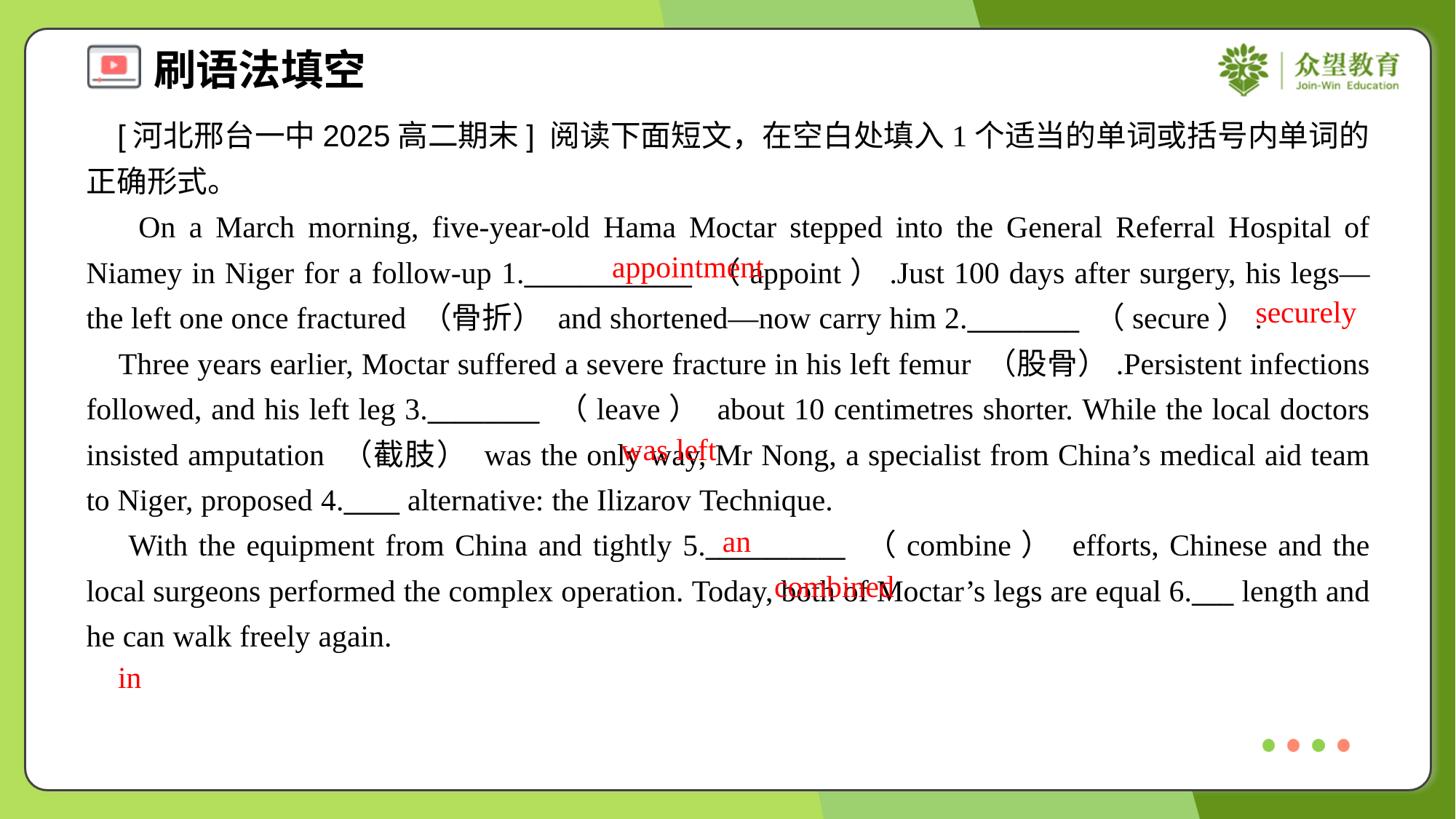

[河北邢台一中2025高二期末] 阅读下面短文，在空白处填入1个适当的单词或括号内单词的正确形式。
    On a March morning, five-year-old Hama Moctar stepped into the General Referral Hospital of Niamey in Niger for a follow-up 1.____________ （appoint）.Just 100 days after surgery, his legs—the left one once fractured （骨折） and shortened—now carry him 2.________ （secure）.
    Three years earlier, Moctar suffered a severe fracture in his left femur （股骨）.Persistent infections followed, and his left leg 3.________ （leave） about 10 centimetres shorter. While the local doctors insisted amputation （截肢） was the only way, Mr Nong, a specialist from China’s medical aid team to Niger, proposed 4.____ alternative: the Ilizarov Technique.
    With the equipment from China and tightly 5.__________ （combine） efforts, Chinese and the local surgeons performed the complex operation. Today, both of Moctar’s legs are equal 6.___ length and he can walk freely again.

appointment
securely
was left
an
combined
in